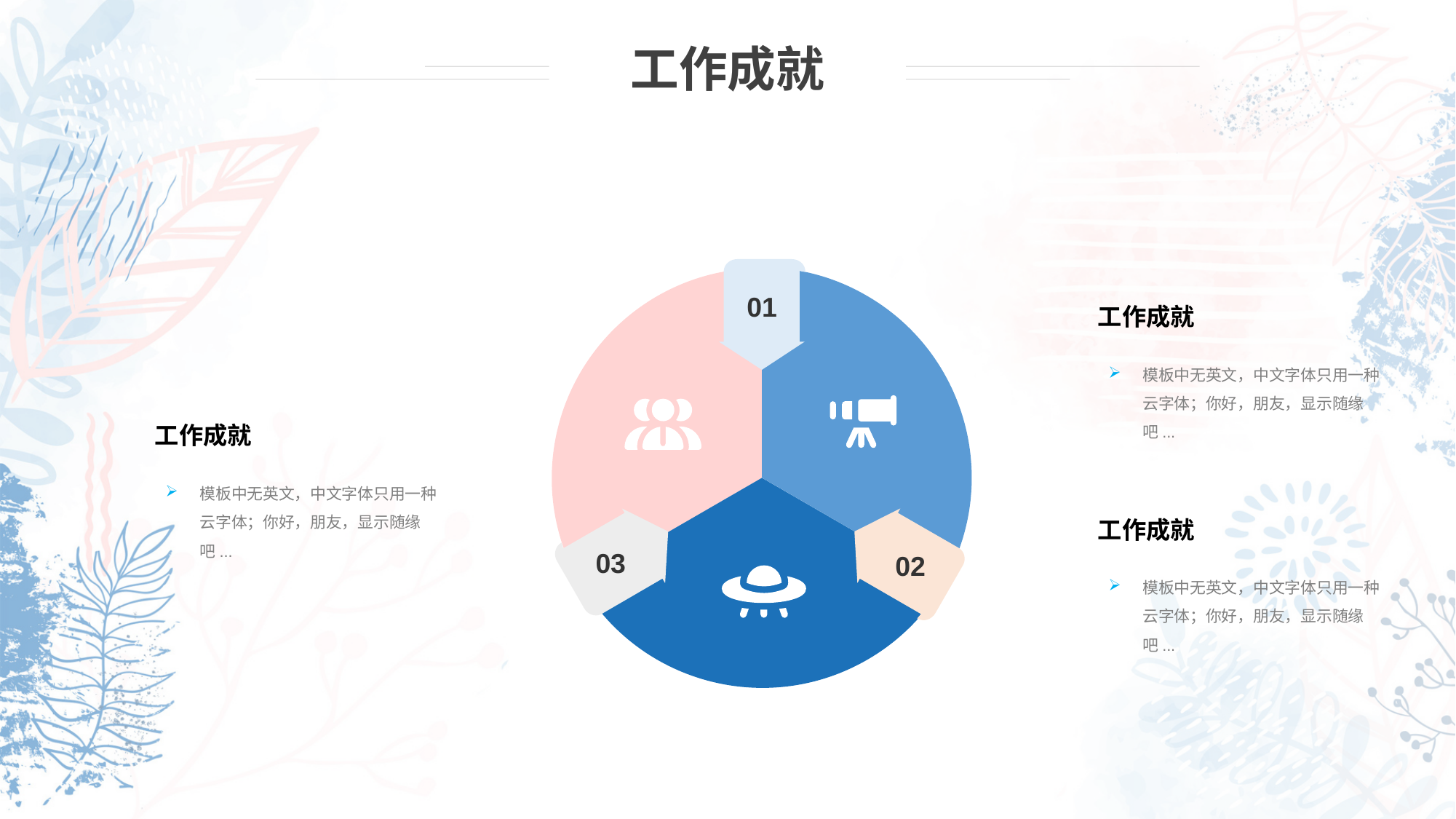

工作成就
01

工作成就
模板中无英文，中文字体只用一种云字体；你好，朋友，显示随缘吧...

工作成就
模板中无英文，中文字体只用一种云字体；你好，朋友，显示随缘吧...

03
02
工作成就
模板中无英文，中文字体只用一种云字体；你好，朋友，显示随缘吧...

9